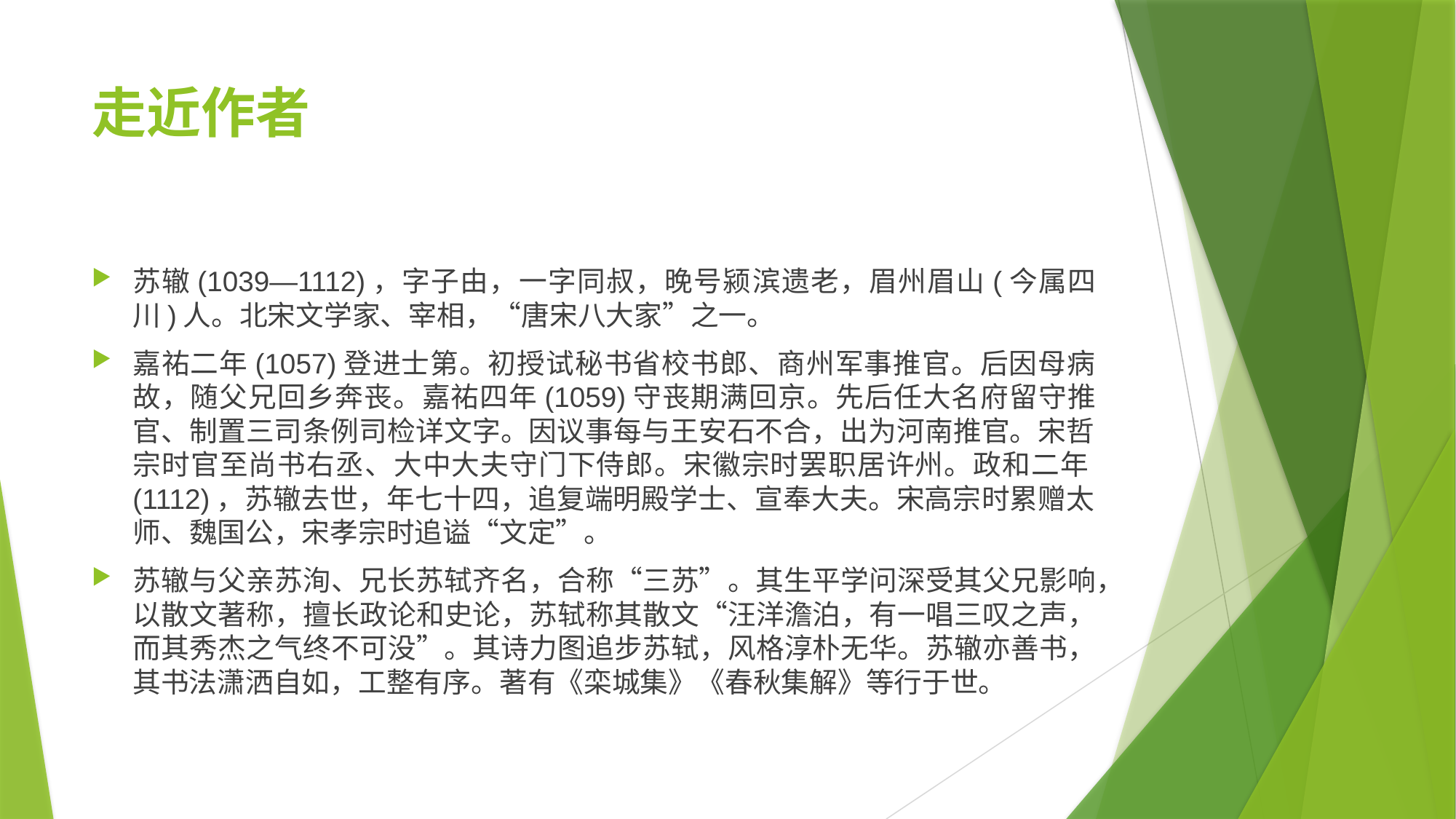

# 走近作者
苏辙(1039—1112)，字子由，一字同叔，晚号颍滨遗老，眉州眉山(今属四川)人。北宋文学家、宰相，“唐宋八大家”之一。
嘉祐二年(1057)登进士第。初授试秘书省校书郎、商州军事推官。后因母病故，随父兄回乡奔丧。嘉祐四年(1059)守丧期满回京。先后任大名府留守推官、制置三司条例司检详文字。因议事每与王安石不合，出为河南推官。宋哲宗时官至尚书右丞、大中大夫守门下侍郎。宋徽宗时罢职居许州。政和二年(1112)，苏辙去世，年七十四，追复端明殿学士、宣奉大夫。宋高宗时累赠太师、魏国公，宋孝宗时追谥“文定”。
苏辙与父亲苏洵、兄长苏轼齐名，合称“三苏”。其生平学问深受其父兄影响，以散文著称，擅长政论和史论，苏轼称其散文“汪洋澹泊，有一唱三叹之声，而其秀杰之气终不可没”。其诗力图追步苏轼，风格淳朴无华。苏辙亦善书，其书法潇洒自如，工整有序。著有《栾城集》《春秋集解》等行于世。